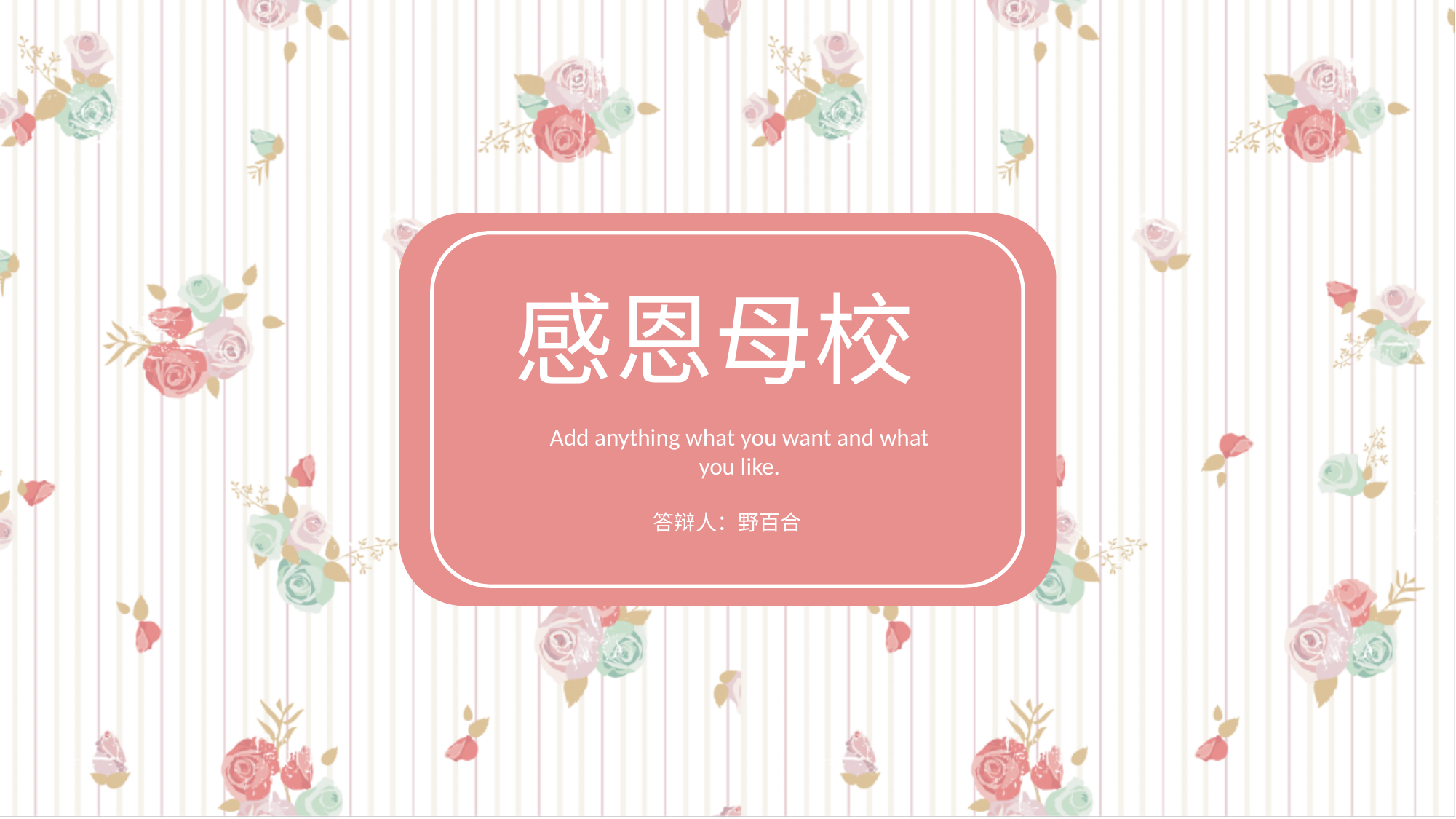

感恩母校
Add anything what you want and what you like.
答辩人：野百合